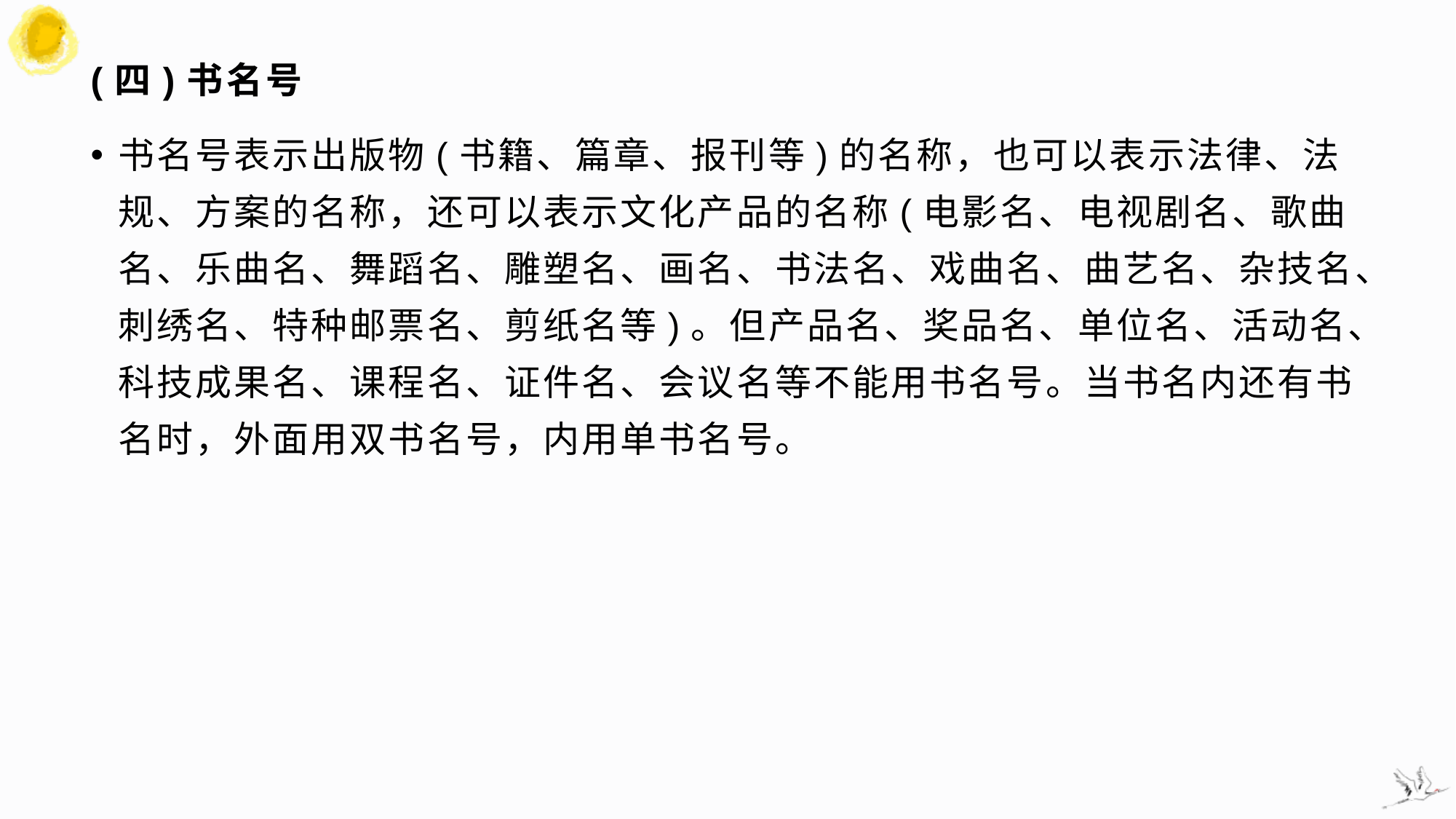

# (四)书名号
书名号表示出版物(书籍、篇章、报刊等)的名称，也可以表示法律、法规、方案的名称，还可以表示文化产品的名称(电影名、电视剧名、歌曲名、乐曲名、舞蹈名、雕塑名、画名、书法名、戏曲名、曲艺名、杂技名、刺绣名、特种邮票名、剪纸名等)。但产品名、奖品名、单位名、活动名、科技成果名、课程名、证件名、会议名等不能用书名号。当书名内还有书名时，外面用双书名号，内用单书名号。